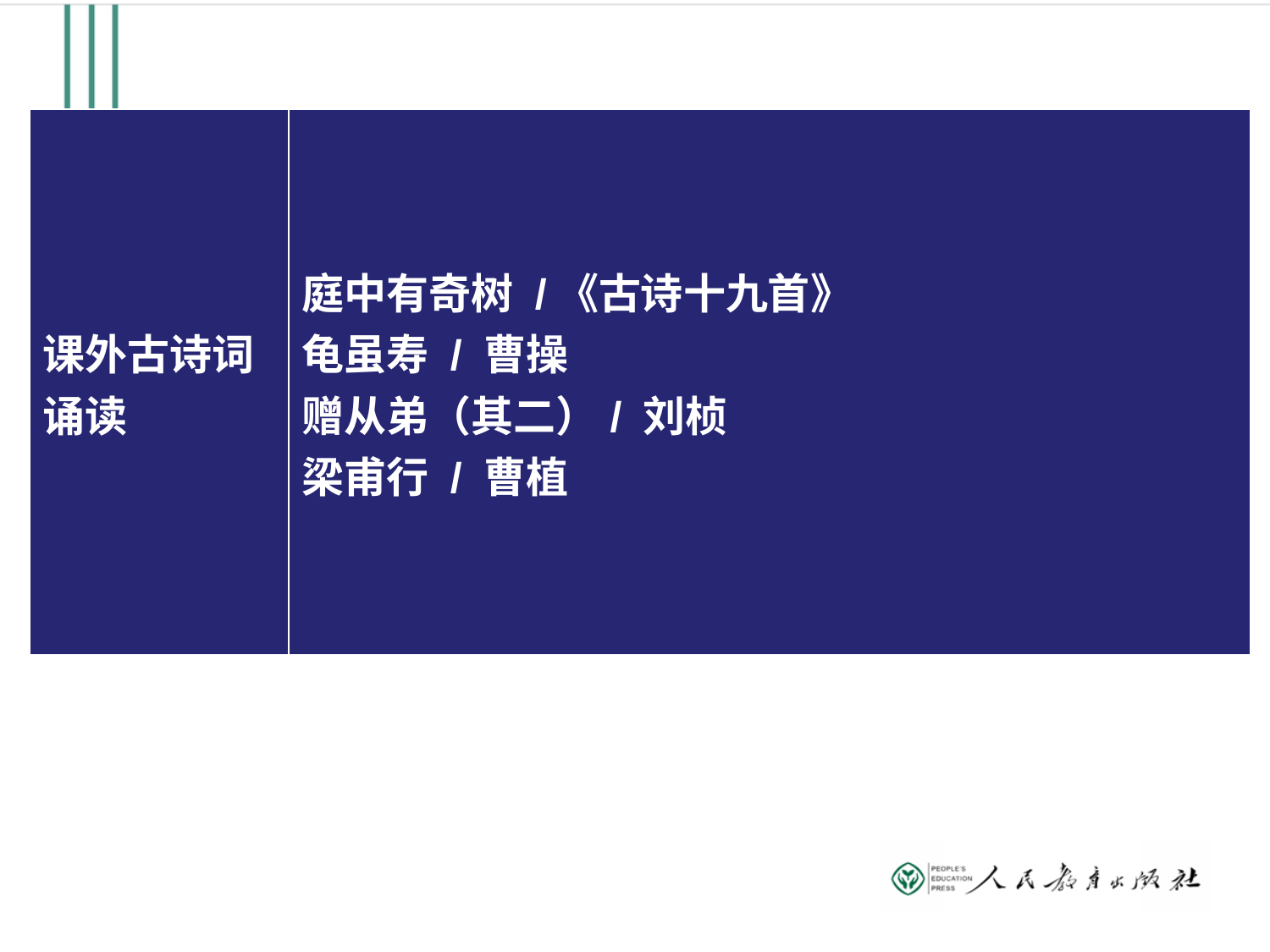

| 课外古诗词诵读 | 庭中有奇树 /《古诗十九首》 龟虽寿 / 曹操 赠从弟（其二）/ 刘桢 梁甫行 / 曹植 |
| --- | --- |